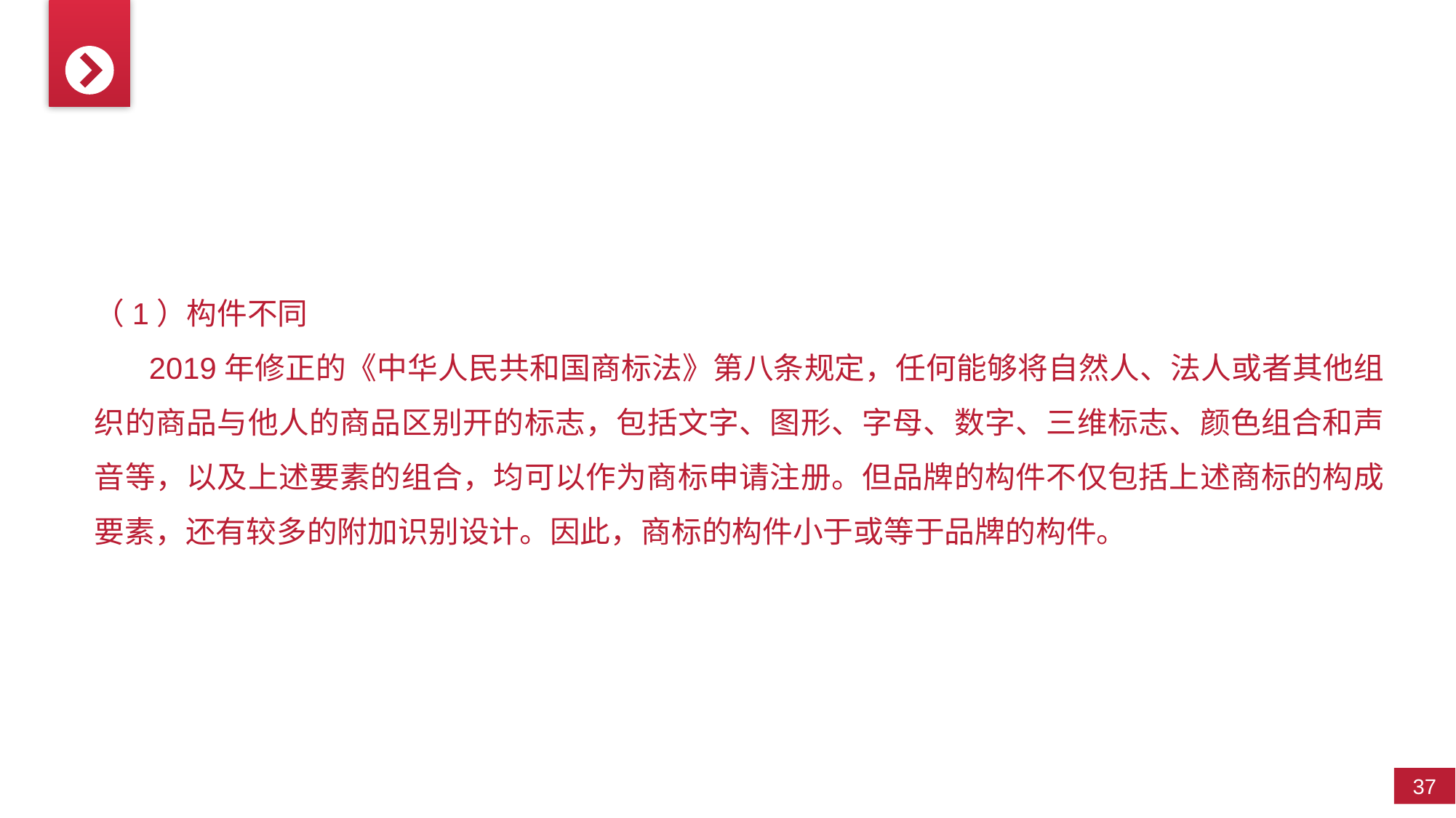

（1）构件不同2019年修正的《中华人民共和国商标法》第八条规定，任何能够将自然人、法人或者其他组织的商品与他人的商品区别开的标志，包括文字、图形、字母、数字、三维标志、颜色组合和声音等，以及上述要素的组合，均可以作为商标申请注册。但品牌的构件不仅包括上述商标的构成要素，还有较多的附加识别设计。因此，商标的构件小于或等于品牌的构件。